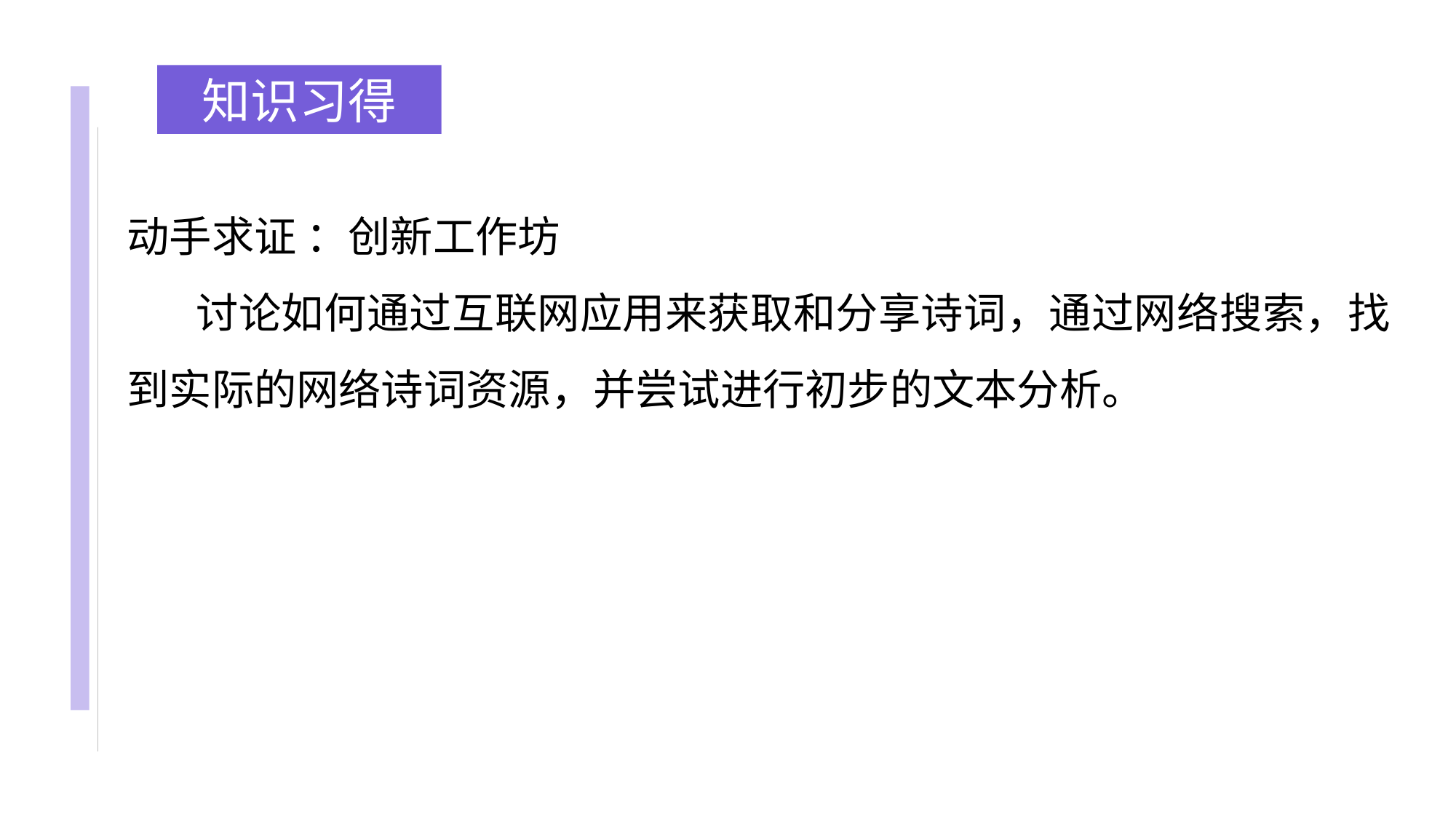

知识习得

动手求证 ：创新工作坊
      讨论如何通过互联网应用来获取和分享诗词，通过网络搜索，找到实际的网络诗词资源，并尝试进行初步的文本分析。